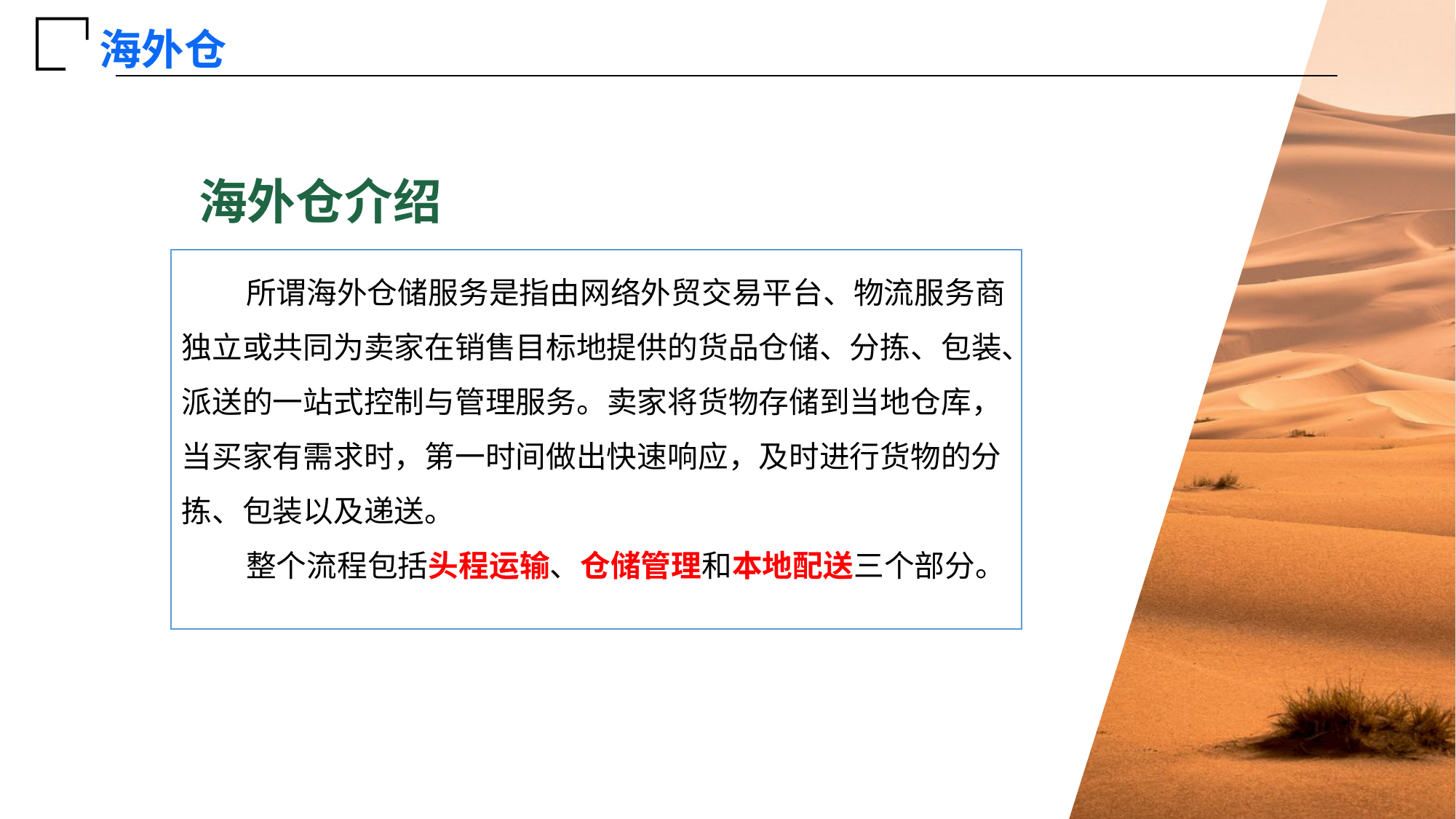

海外仓
海外仓介绍
所谓海外仓储服务是指由网络外贸交易平台、物流服务商独立或共同为卖家在销售目标地提供的货品仓储、分拣、包装、派送的一站式控制与管理服务。卖家将货物存储到当地仓库，当买家有需求时，第一时间做出快速响应，及时进行货物的分拣、包装以及递送。
整个流程包括头程运输、仓储管理和本地配送三个部分。